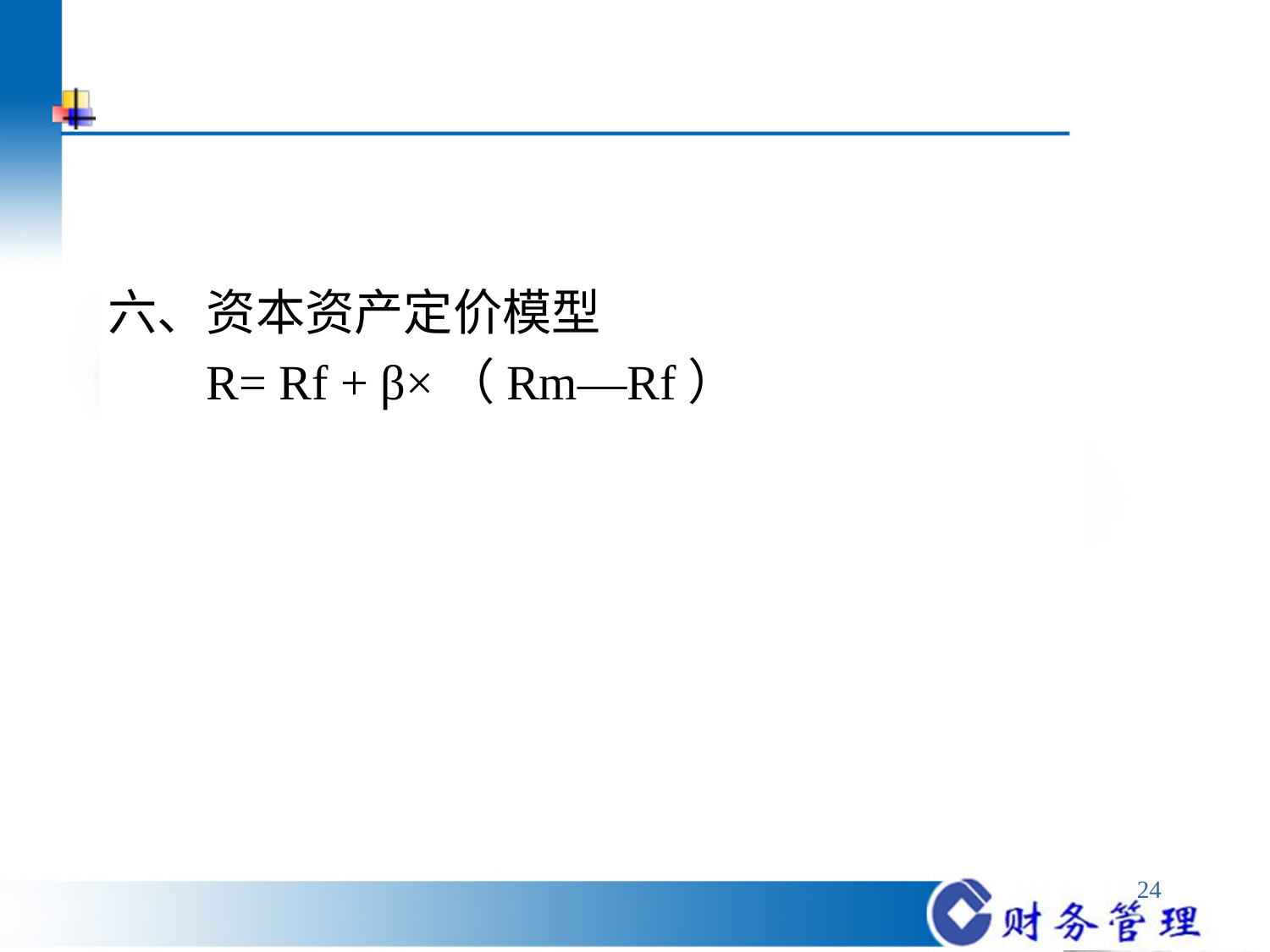

#
六、资本资产定价模型
        R= Rf + β×（Rm—Rf）

24